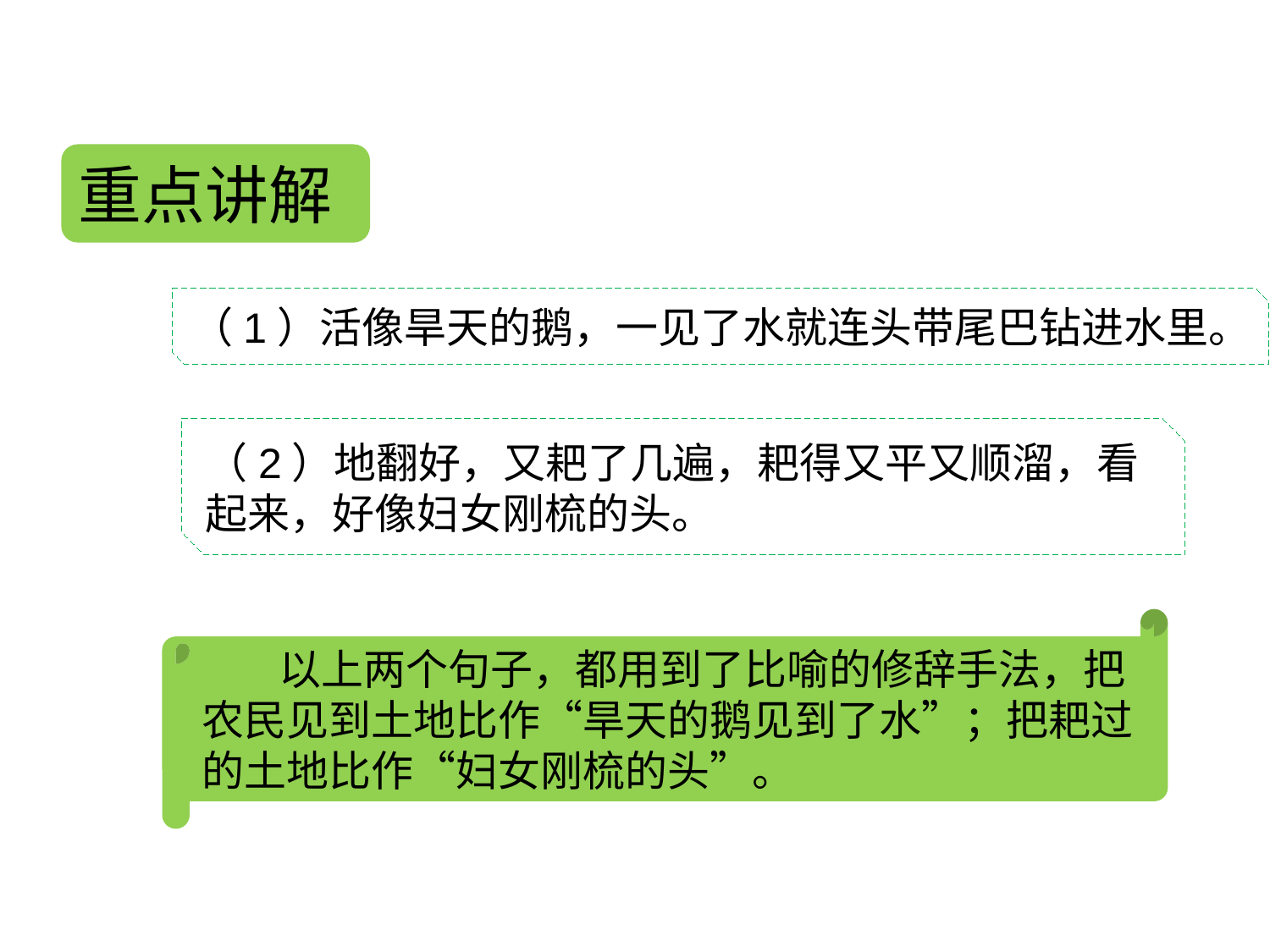

重点讲解
（1）活像旱天的鹅，一见了水就连头带尾巴钻进水里。
（2）地翻好，又耙了几遍，耙得又平又顺溜，看起来，好像妇女刚梳的头。
       以上两个句子，都用到了比喻的修辞手法，把农民见到土地比作“旱天的鹅见到了水”；把耙过的土地比作“妇女刚梳的头”。